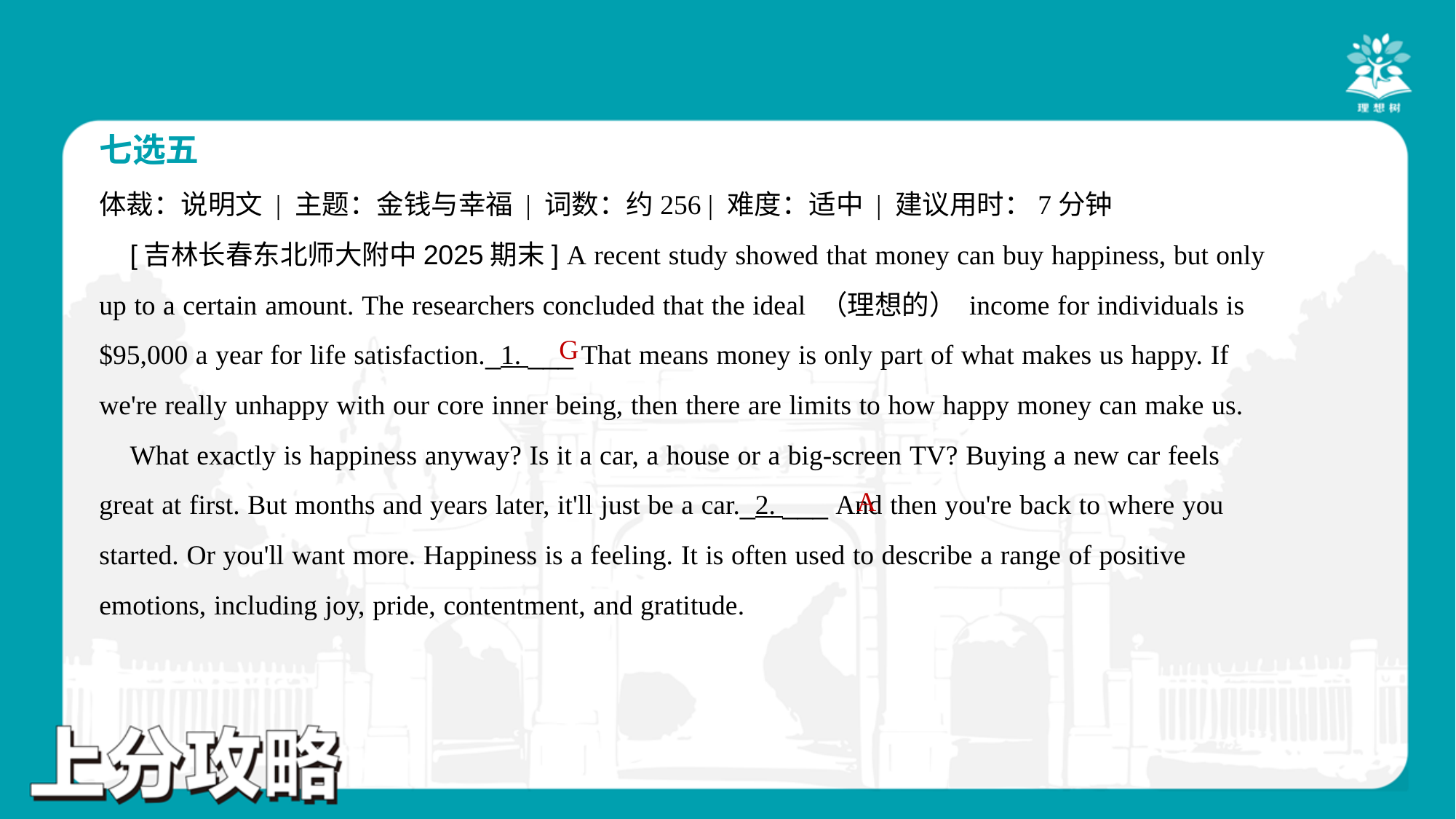

七选五
体裁：说明文 | 主题：金钱与幸福 | 词数：约256 | 难度：适中 | 建议用时：7分钟
    [吉林长春东北师大附中2025期末] A recent study showed that money can buy happiness, but only
up to a certain amount. The researchers concluded that the ideal （理想的） income for individuals is
$95,000 a year for life satisfaction._1. ___ That means money is only part of what makes us happy. If
we're really unhappy with our core inner being, then there are limits to how happy money can make us.
    What exactly is happiness anyway? Is it a car, a house or a big-screen TV? Buying a new car feels
great at first. But months and years later, it'll just be a car._2. ___ And then you're back to where you
started. Or you'll want more. Happiness is a feeling. It is often used to describe a range of positive
emotions, including joy, pride, contentment, and gratitude.

G
A